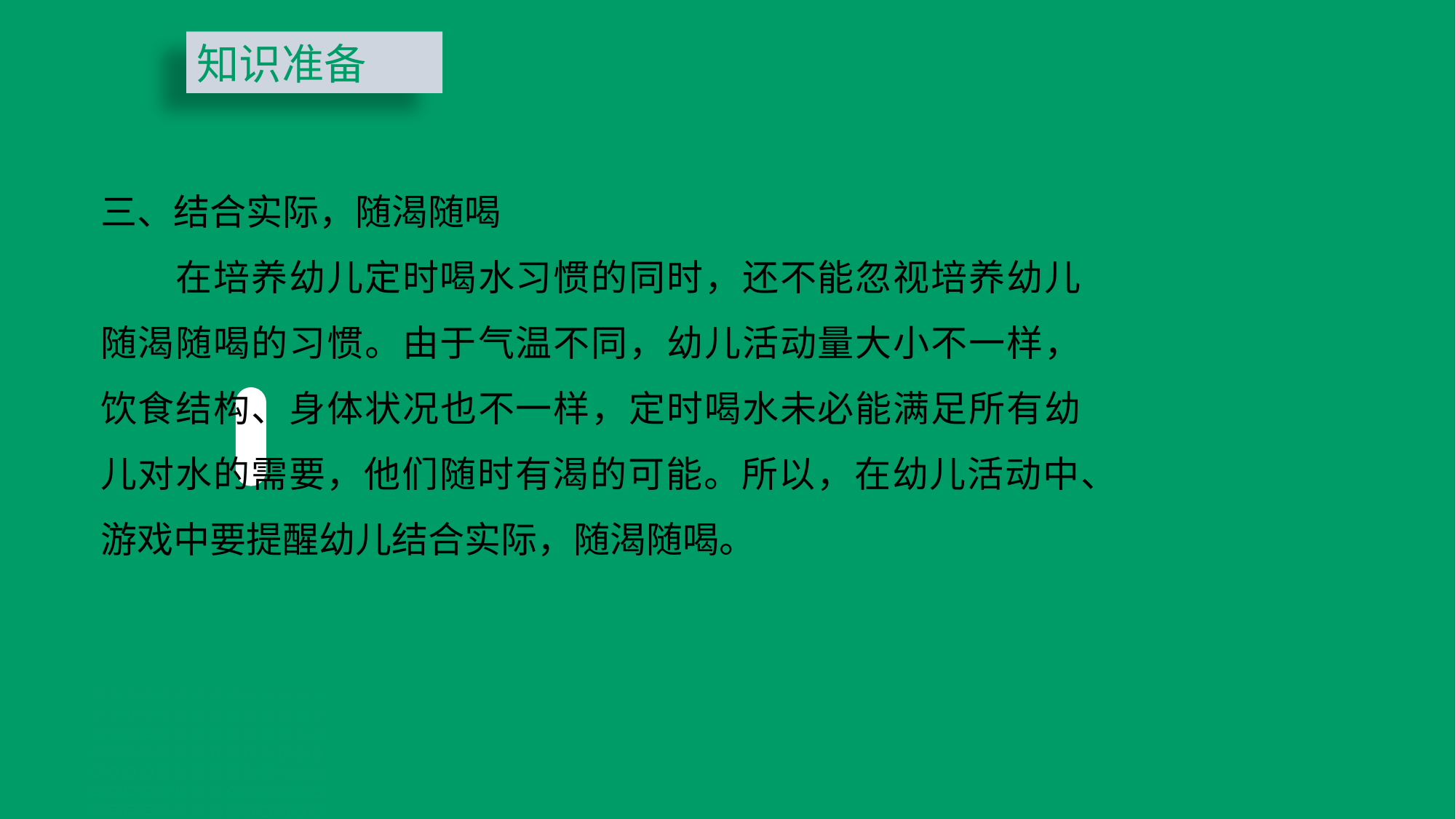

知识准备
三、结合实际，随渴随喝
　　在培养幼儿定时喝水习惯的同时，还不能忽视培养幼儿随渴随喝的习惯。由于气温不同，幼儿活动量大小不一样，饮食结构、身体状况也不一样，定时喝水未必能满足所有幼儿对水的需要，他们随时有渴的可能。所以，在幼儿活动中、游戏中要提醒幼儿结合实际，随渴随喝。
01

03